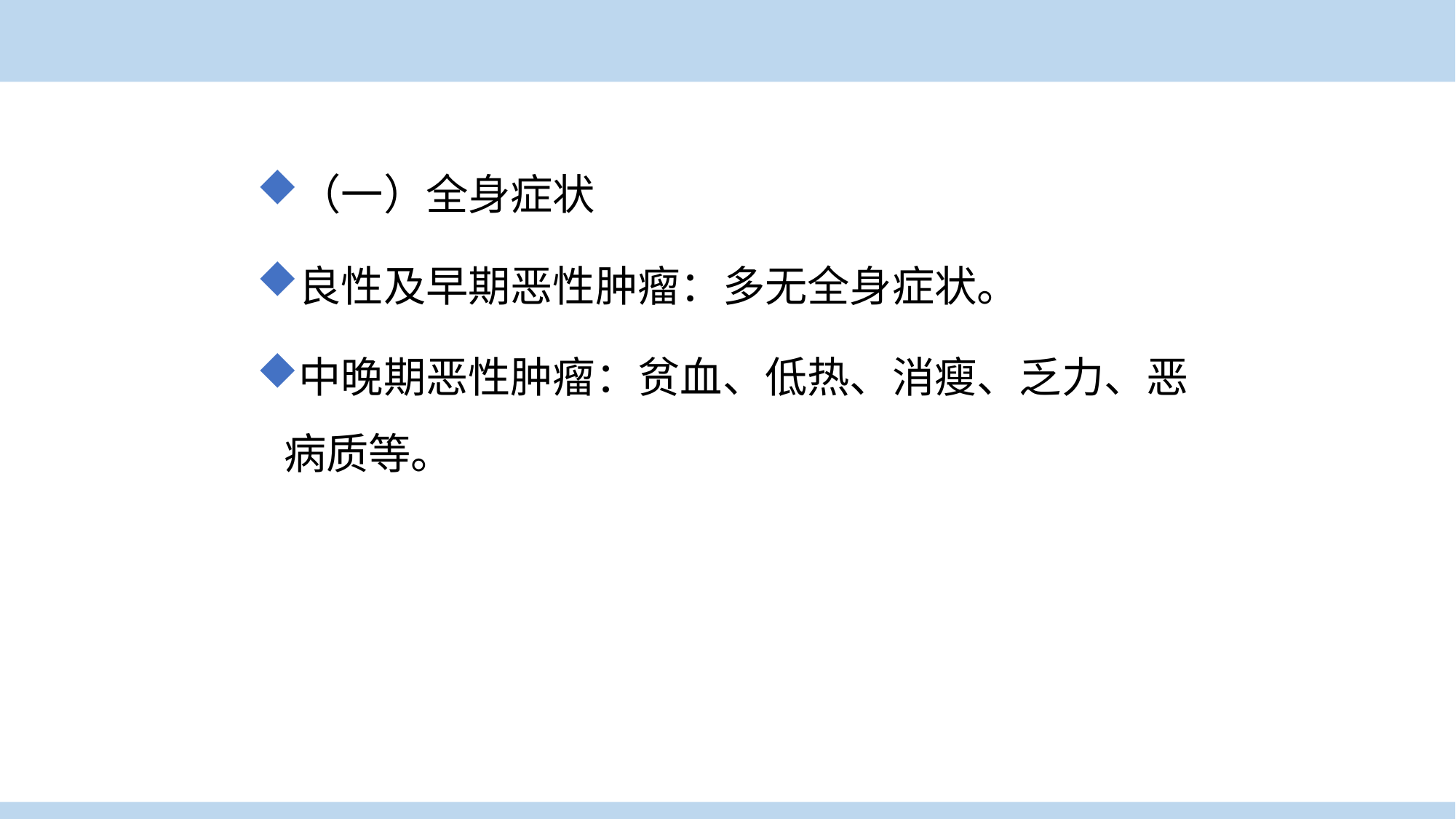

（一）全身症状
良性及早期恶性肿瘤：多无全身症状。
中晚期恶性肿瘤：贫血、低热、消瘦、乏力、恶病质等。